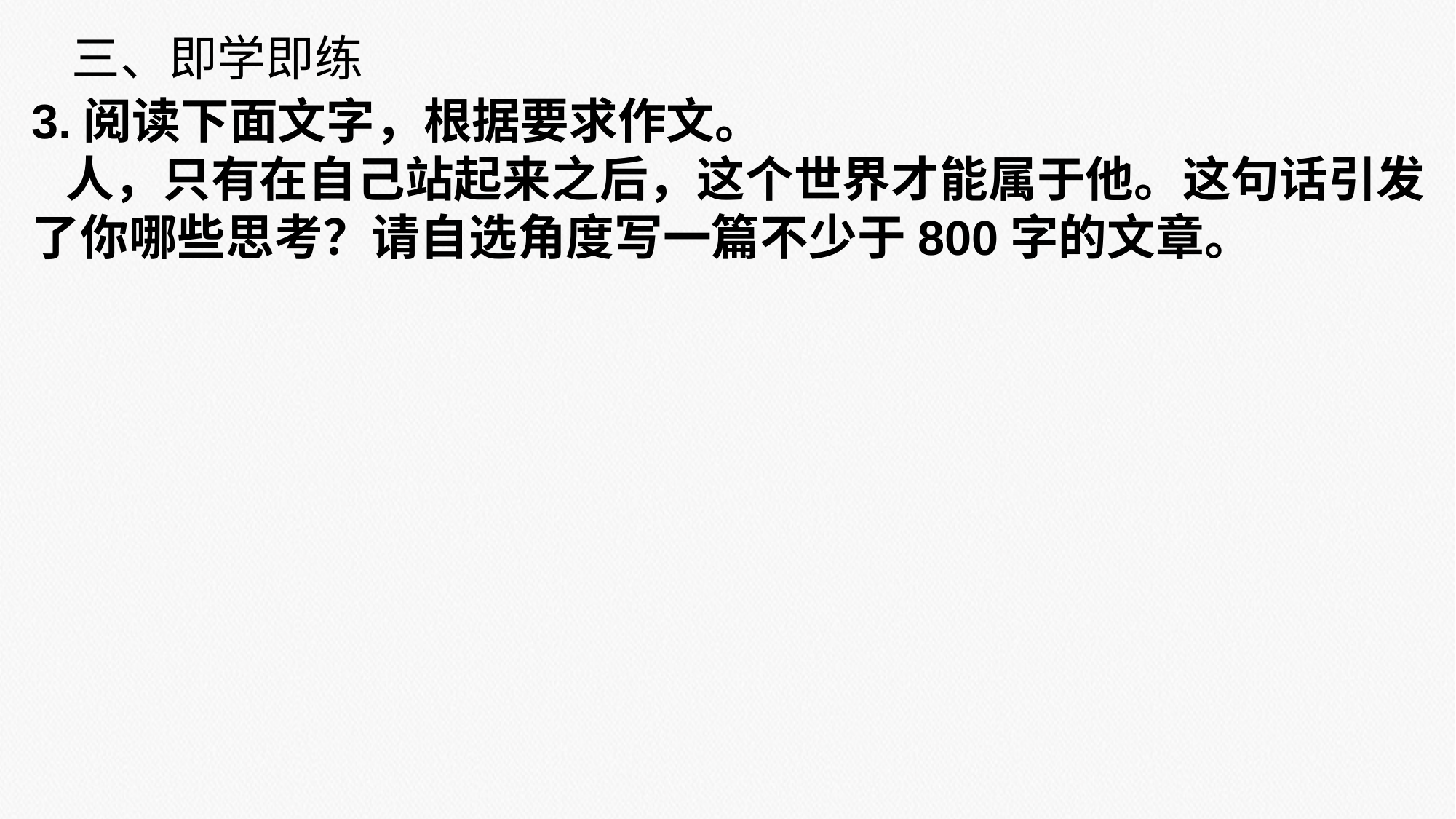

三、即学即练
3.阅读下面文字，根据要求作文。
  人，只有在自己站起来之后，这个世界才能属于他。这句话引发了你哪些思考？请自选角度写一篇不少于800字的文章。